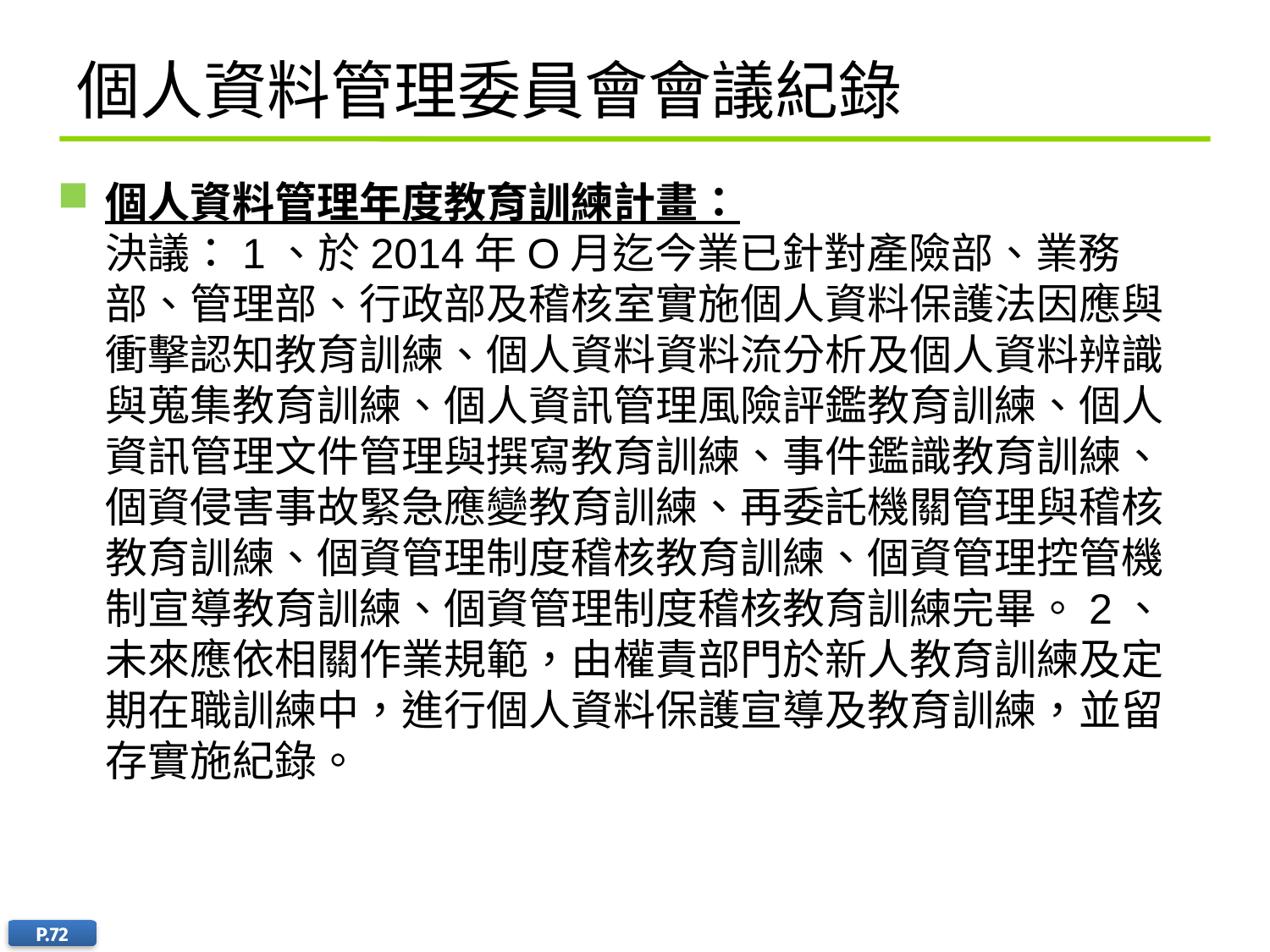

# 個人資料管理委員會會議紀錄
個人資料管理年度教育訓練計畫：
決議：1、於2014年O月迄今業已針對產險部、業務部、管理部、行政部及稽核室實施個人資料保護法因應與衝擊認知教育訓練、個人資料資料流分析及個人資料辨識與蒐集教育訓練、個人資訊管理風險評鑑教育訓練、個人資訊管理文件管理與撰寫教育訓練、事件鑑識教育訓練、個資侵害事故緊急應變教育訓練、再委託機關管理與稽核教育訓練、個資管理制度稽核教育訓練、個資管理控管機制宣導教育訓練、個資管理制度稽核教育訓練完畢。2、未來應依相關作業規範，由權責部門於新人教育訓練及定期在職訓練中，進行個人資料保護宣導及教育訓練，並留存實施紀錄。